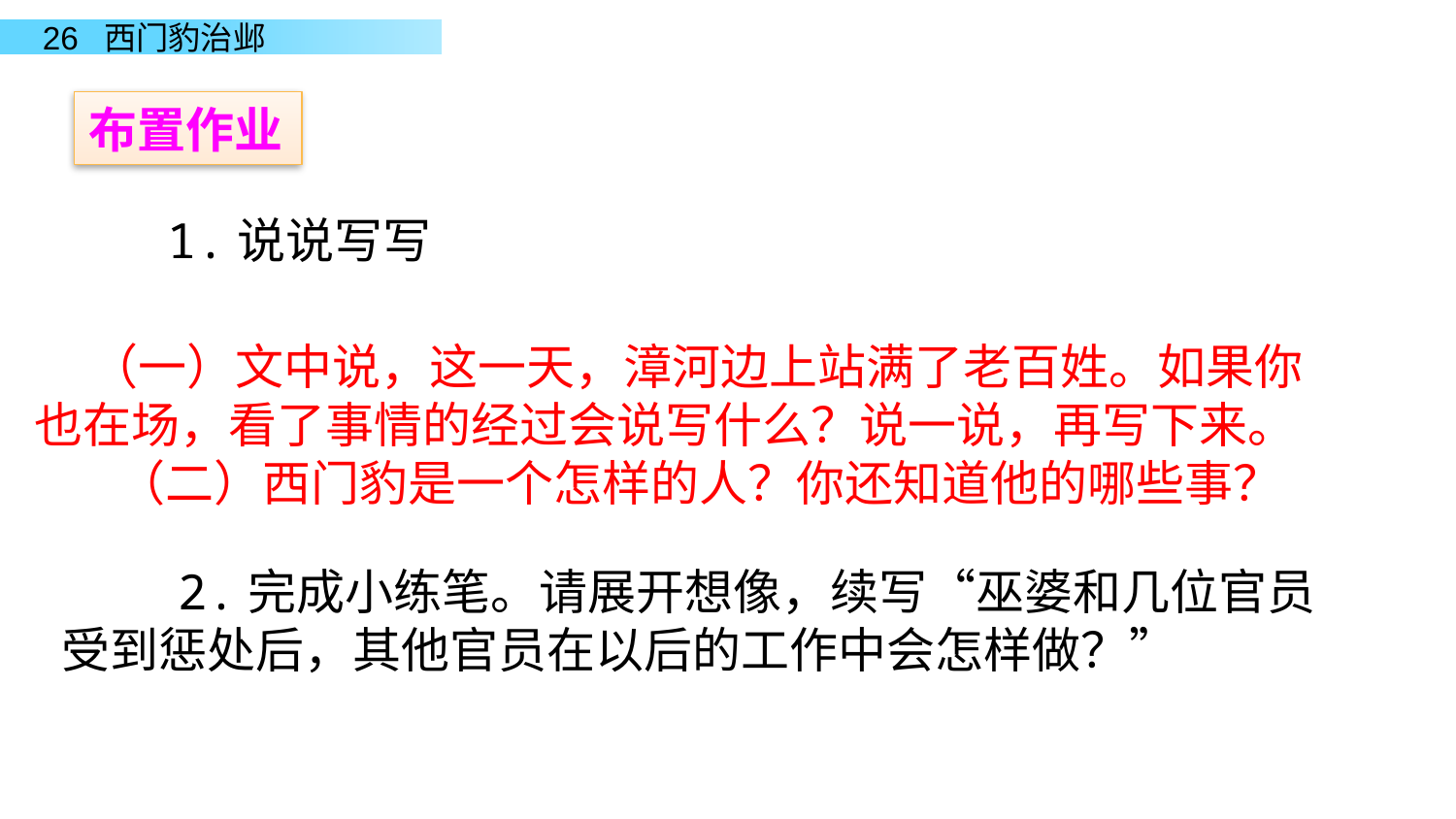

布置作业
1.说说写写
    （一）文中说，这一天，漳河边上站满了老百姓。如果你也在场，看了事情的经过会说写什么？说一说，再写下来。
  （二）西门豹是一个怎样的人？你还知道他的哪些事？
    2.完成小练笔。请展开想像，续写“巫婆和几位官员受到惩处后，其他官员在以后的工作中会怎样做？”